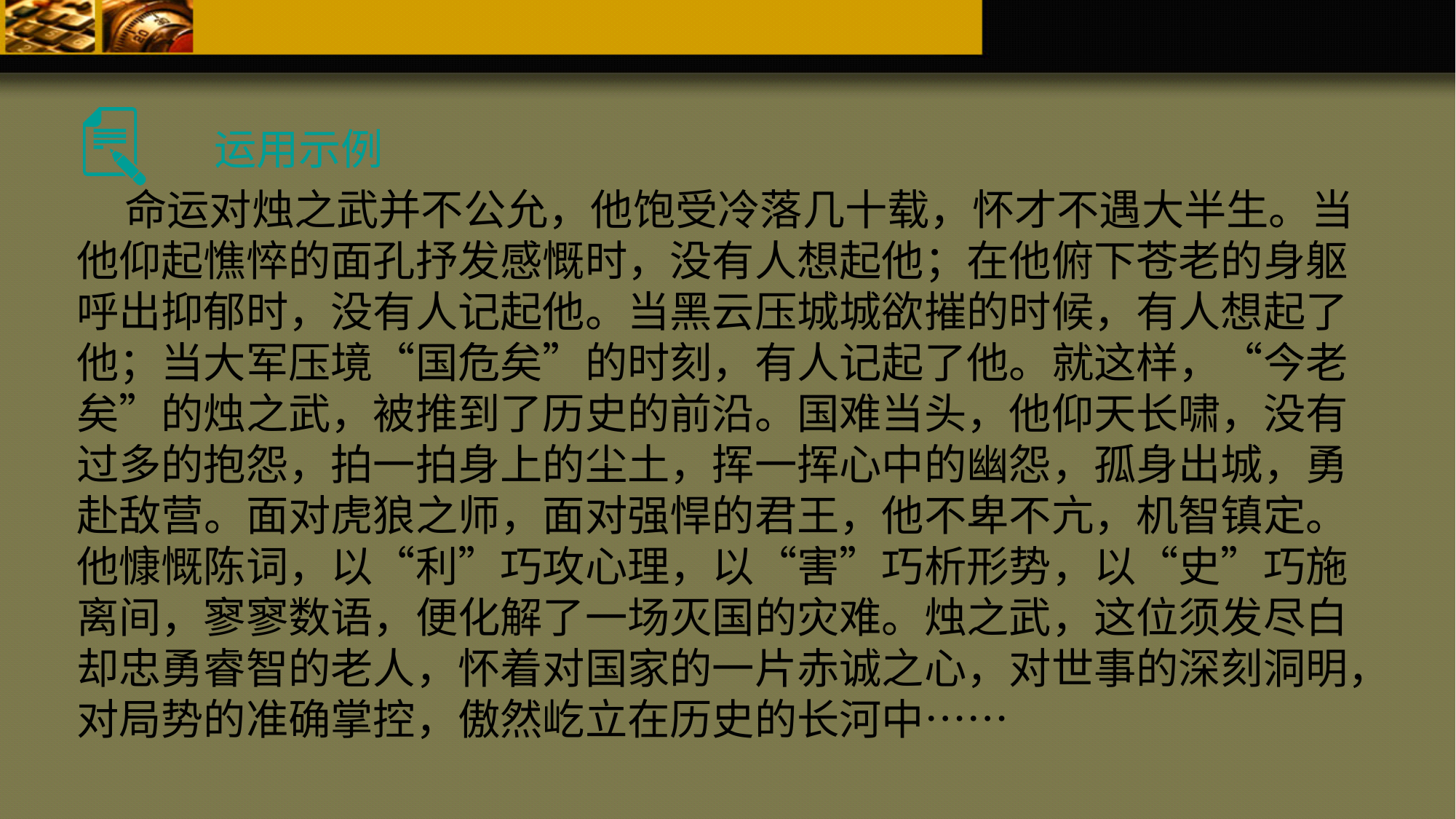

运用示例
    命运对烛之武并不公允，他饱受冷落几十载，怀才不遇大半生。当他仰起憔悴的面孔抒发感慨时，没有人想起他；在他俯下苍老的身躯呼出抑郁时，没有人记起他。当黑云压城城欲摧的时候，有人想起了他；当大军压境“国危矣”的时刻，有人记起了他。就这样，“今老矣”的烛之武，被推到了历史的前沿。国难当头，他仰天长啸，没有过多的抱怨，拍一拍身上的尘土，挥一挥心中的幽怨，孤身出城，勇赴敌营。面对虎狼之师，面对强悍的君王，他不卑不亢，机智镇定。他慷慨陈词，以“利”巧攻心理，以“害”巧析形势，以“史”巧施离间，寥寥数语，便化解了一场灭国的灾难。烛之武，这位须发尽白却忠勇睿智的老人，怀着对国家的一片赤诚之心，对世事的深刻洞明，对局势的准确掌控，傲然屹立在历史的长河中……